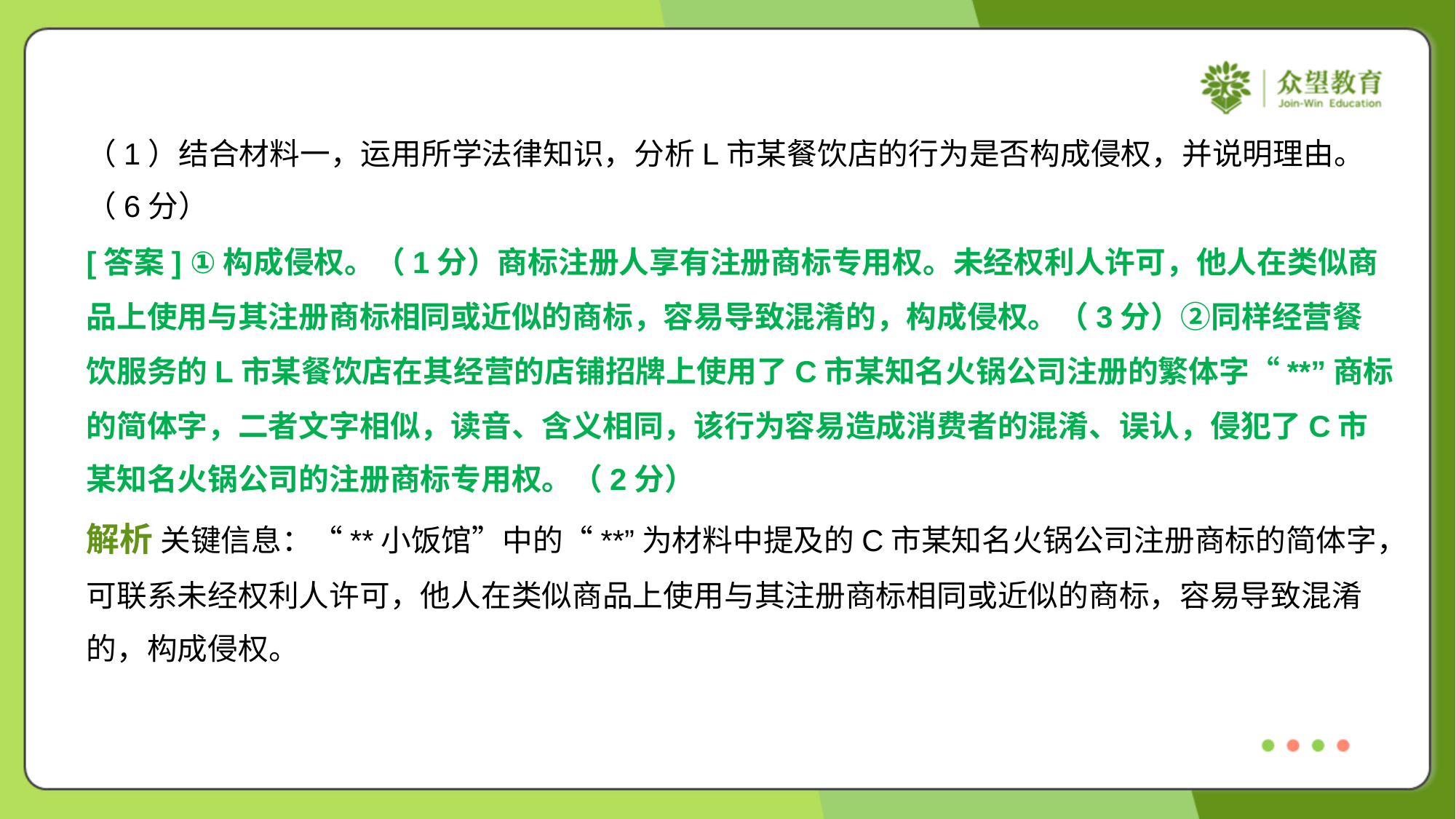

（1）结合材料一，运用所学法律知识，分析L市某餐饮店的行为是否构成侵权，并说明理由。
（6分）
[答案] ①构成侵权。（1分）商标注册人享有注册商标专用权。未经权利人许可，他人在类似商
品上使用与其注册商标相同或近似的商标，容易导致混淆的，构成侵权。（3分）②同样经营餐
饮服务的L市某餐饮店在其经营的店铺招牌上使用了C市某知名火锅公司注册的繁体字“**”商标
的简体字，二者文字相似，读音、含义相同，该行为容易造成消费者的混淆、误认，侵犯了C市
某知名火锅公司的注册商标专用权。（2分）
解析 关键信息：“**小饭馆”中的“**”为材料中提及的C市某知名火锅公司注册商标的简体字，
可联系未经权利人许可，他人在类似商品上使用与其注册商标相同或近似的商标，容易导致混淆
的，构成侵权。